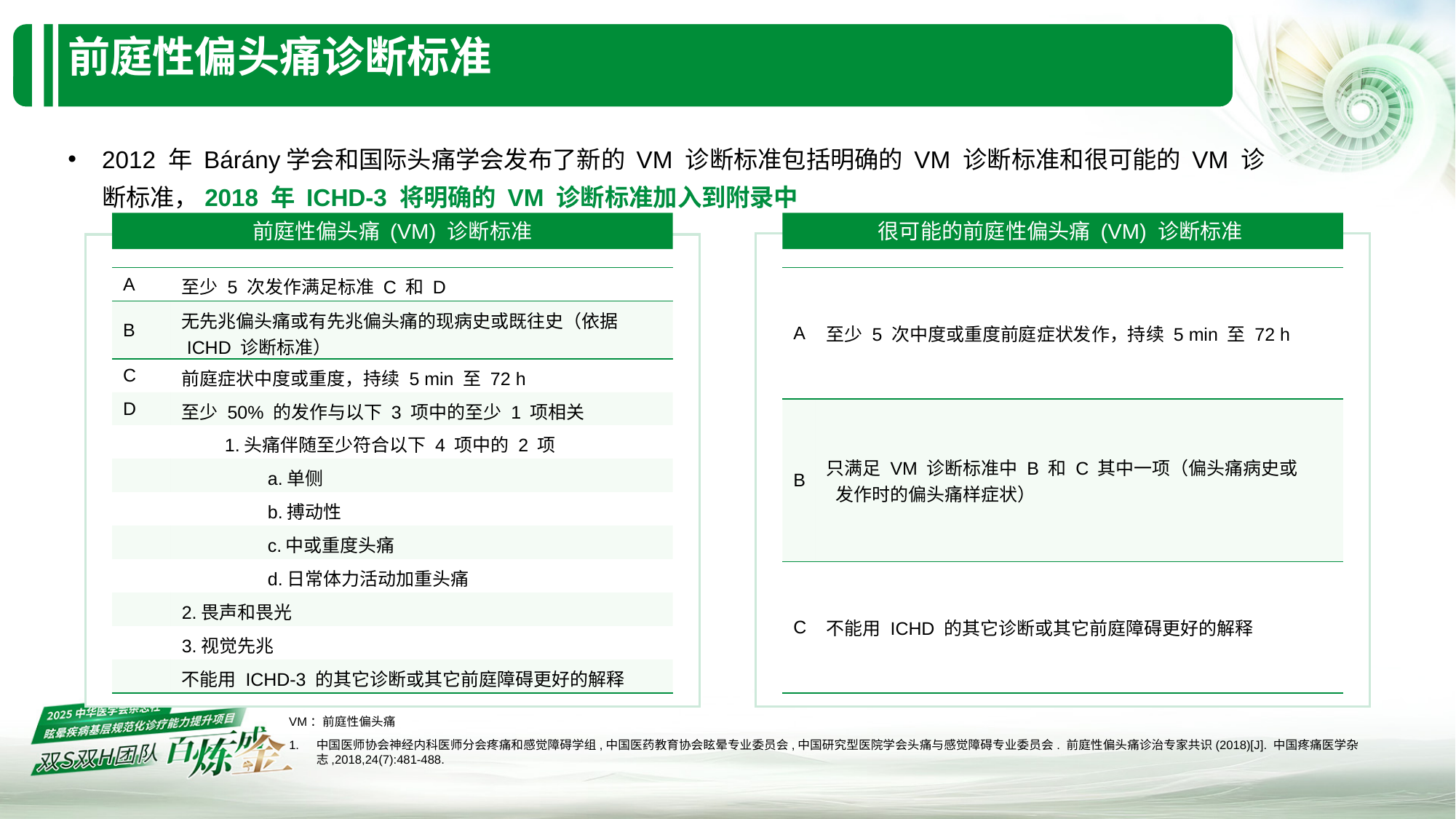

# 前庭性偏头痛诊断标准

2012 年 Bárány学会和国际头痛学会发布了新的 VM 诊断标准包括明确的 VM 诊断标准和很可能的 VM 诊断标准，2018 年 ICHD-3 将明确的 VM 诊断标准加入到附录中
前庭性偏头痛 (VM) 诊断标准
很可能的前庭性偏头痛 (VM) 诊断标准

| A | 至少 5 次发作满足标准 C 和 D |
| --- | --- |
| B | 无先兆偏头痛或有先兆偏头痛的现病史或既往史（依据 ICHD 诊断标准） |
| C | 前庭症状中度或重度，持续 5 min 至 72 h |
| D | 至少 50% 的发作与以下 3 项中的至少 1 项相关 |
|  | 1.头痛伴随至少符合以下 4 项中的 2 项 |
|  | a.单侧 |
|  | b.搏动性 |
|  | c.中或重度头痛 |
|  | d.日常体力活动加重头痛 |
|  | 2.畏声和畏光 |
|  | 3.视觉先兆 |
|  | 不能用 ICHD-3 的其它诊断或其它前庭障碍更好的解释 |
| A | 至少 5 次中度或重度前庭症状发作，持续 5 min 至 72 h |
| --- | --- |
| B | 只满足 VM 诊断标准中 B 和 C 其中一项（偏头痛病史或 发作时的偏头痛样症状） |
| C | 不能用 ICHD 的其它诊断或其它前庭障碍更好的解释 |
VM：前庭性偏头痛
中国医师协会神经内科医师分会疼痛和感觉障碍学组,中国医药教育协会眩晕专业委员会,中国研究型医院学会头痛与感觉障碍专业委员会. 前庭性偏头痛诊治专家共识(2018)[J]. 中国疼痛医学杂志,2018,24(7):481-488.